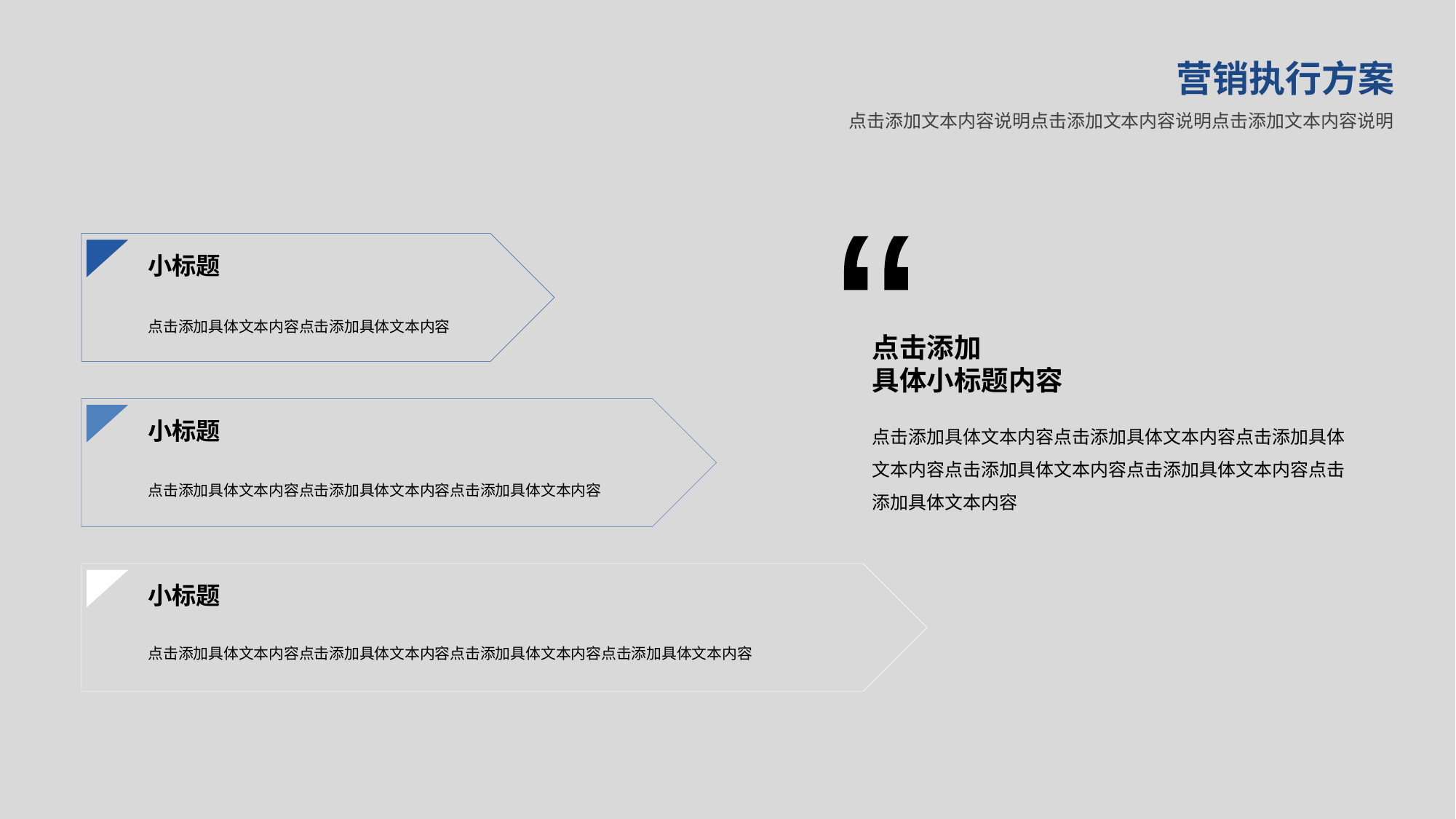

营销执行方案
点击添加文本内容说明点击添加文本内容说明点击添加文本内容说明

“

小标题
点击添加具体文本内容点击添加具体文本内容
点击添加
具体小标题内容

点击添加具体文本内容点击添加具体文本内容点击添加具体文本内容点击添加具体文本内容点击添加具体文本内容点击添加具体文本内容

小标题
点击添加具体文本内容点击添加具体文本内容点击添加具体文本内容

小标题
点击添加具体文本内容点击添加具体文本内容点击添加具体文本内容点击添加具体文本内容